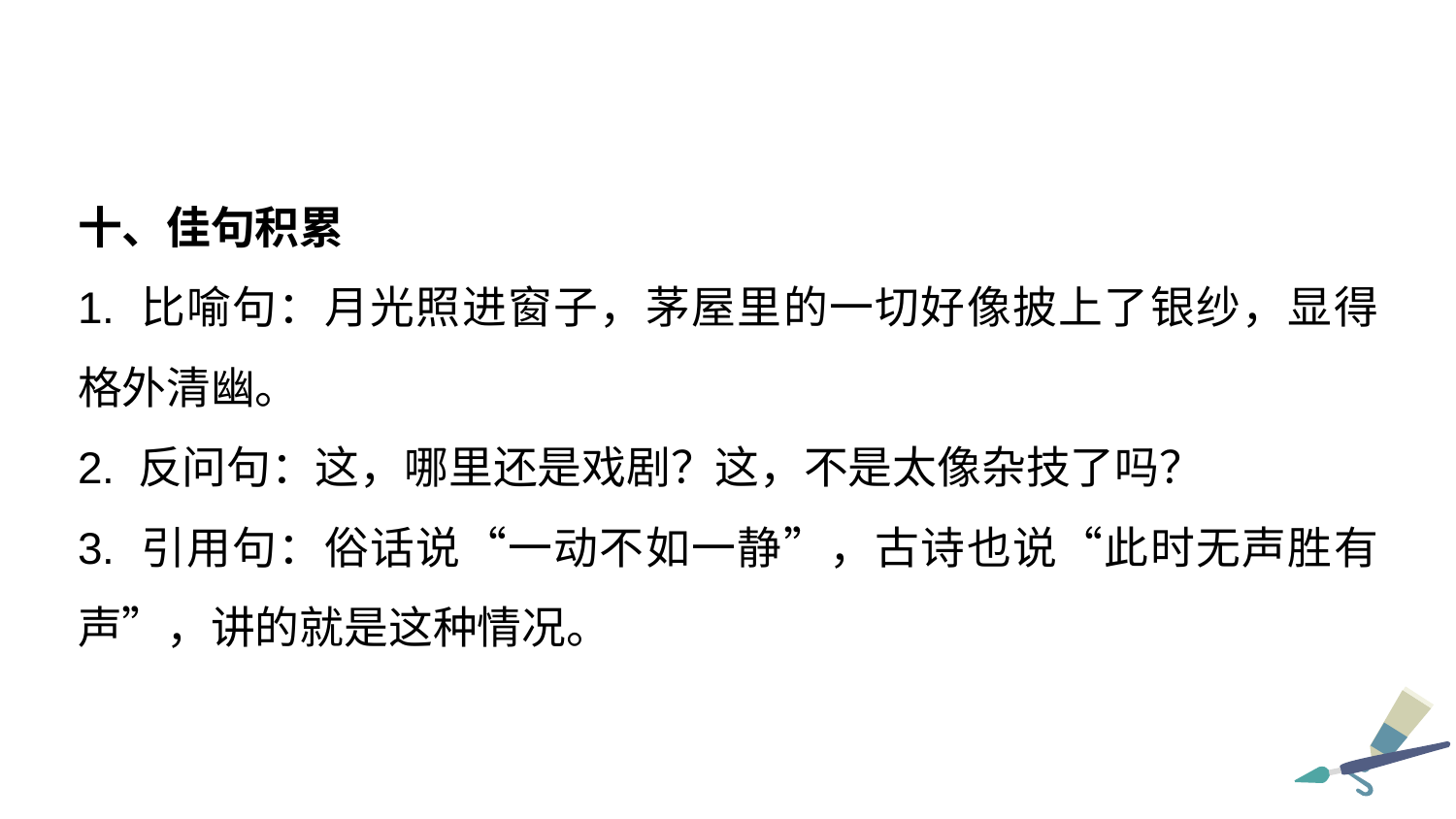

十、佳句积累
1. 比喻句：月光照进窗子，茅屋里的一切好像披上了银纱，显得格外清幽。
2. 反问句：这，哪里还是戏剧？这，不是太像杂技了吗？
3. 引用句：俗话说“一动不如一静”，古诗也说“此时无声胜有声”，讲的就是这种情况。